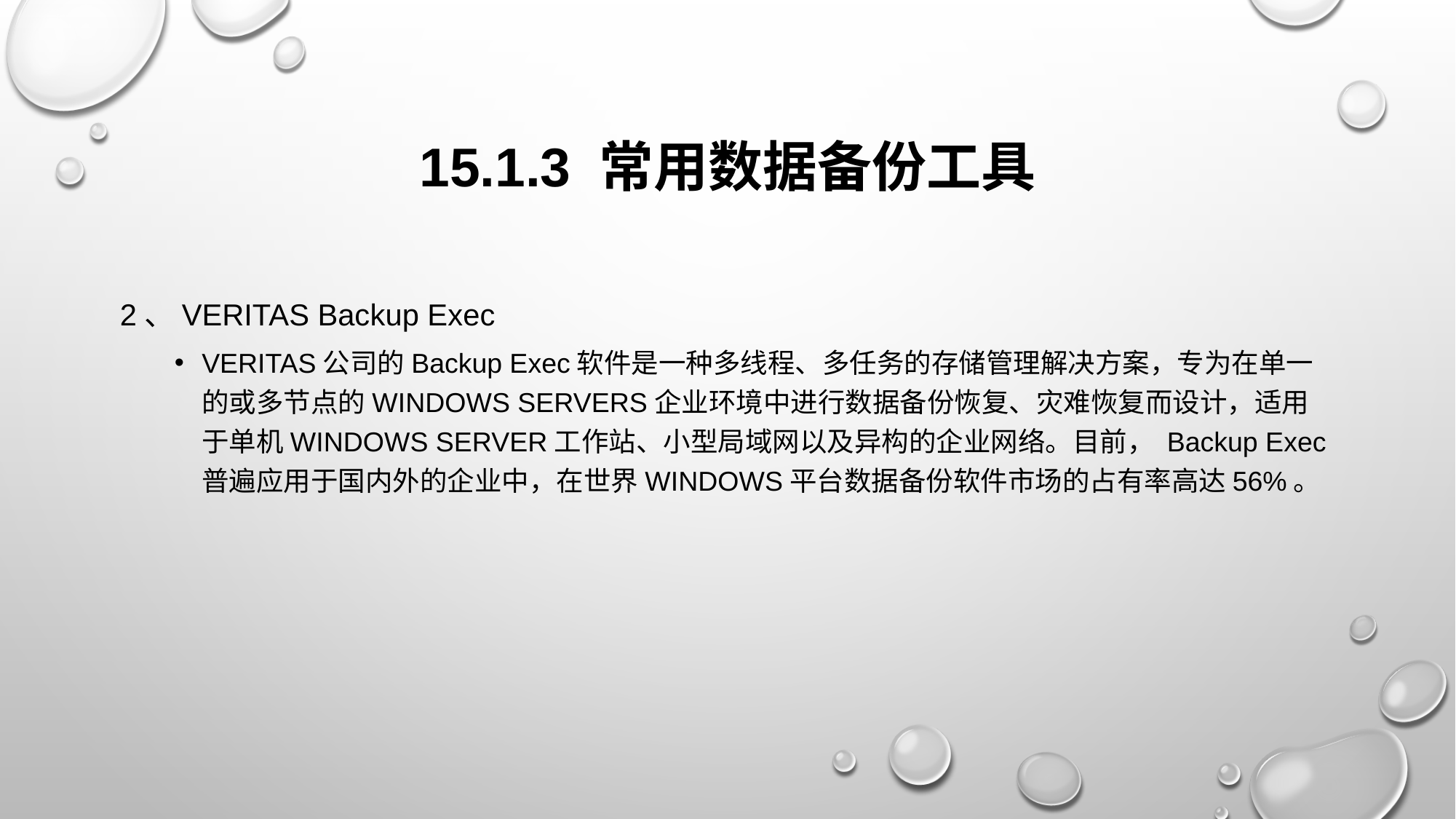

# 15.1.3 常用数据备份工具
2、VERITAS Backup Exec
VERITAS公司的Backup Exec软件是一种多线程、多任务的存储管理解决方案，专为在单一的或多节点的Windows Servers企业环境中进行数据备份恢复、灾难恢复而设计，适用于单机Windows Server工作站、小型局域网以及异构的企业网络。目前， Backup Exec普遍应用于国内外的企业中，在世界Windows平台数据备份软件市场的占有率高达56%。